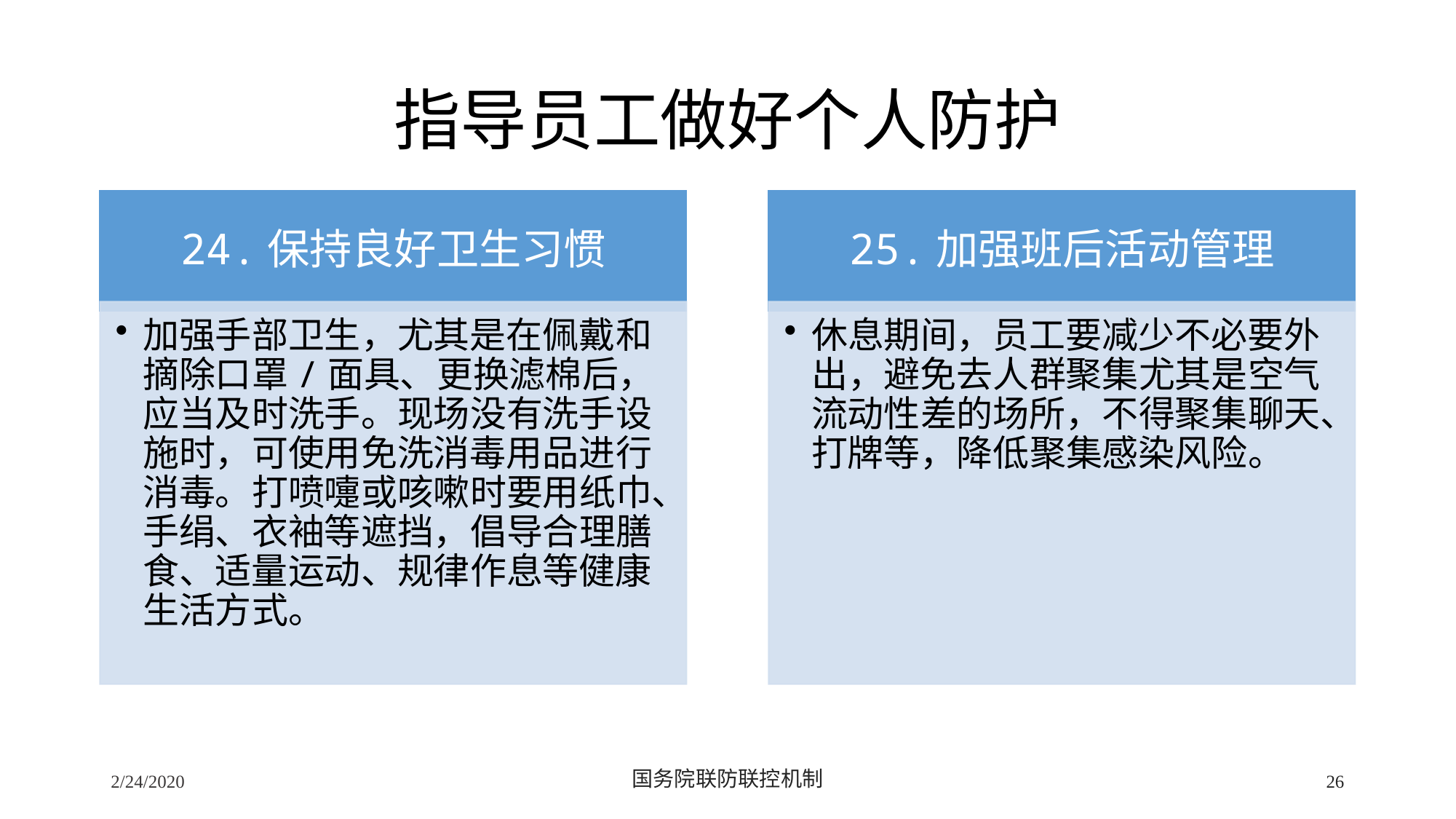

# 指导员工做好个人防护
24.保持良好卫生习惯
加强手部卫生，尤其是在佩戴和摘除口罩/面具、更换滤棉后，应当及时洗手。现场没有洗手设施时，可使用免洗消毒用品进行消毒。打喷嚏或咳嗽时要用纸巾、手绢、衣袖等遮挡，倡导合理膳食、适量运动、规律作息等健康生活方式。
25.加强班后活动管理
休息期间，员工要减少不必要外出，避免去人群聚集尤其是空气流动性差的场所，不得聚集聊天、打牌等，降低聚集感染风险。
2/24/2020
国务院联防联控机制
26